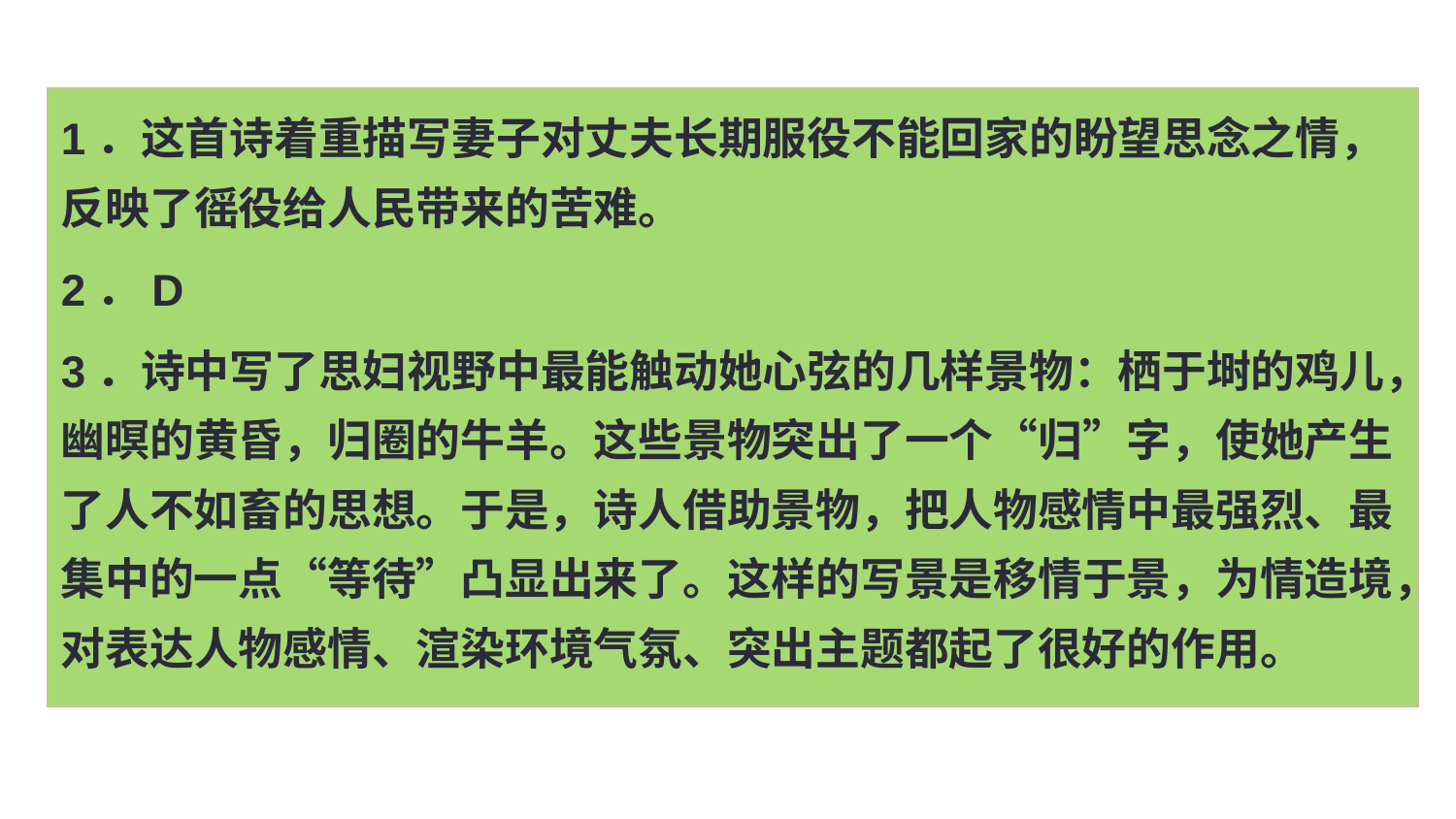

1．这首诗着重描写妻子对丈夫长期服役不能回家的盼望思念之情，反映了徭役给人民带来的苦难。
2．D
3．诗中写了思妇视野中最能触动她心弦的几样景物：栖于埘的鸡儿，幽暝的黄昏，归圈的牛羊。这些景物突出了一个“归”字，使她产生了人不如畜的思想。于是，诗人借助景物，把人物感情中最强烈、最集中的一点“等待”凸显出来了。这样的写景是移情于景，为情造境，对表达人物感情、渲染环境气氛、突出主题都起了很好的作用。